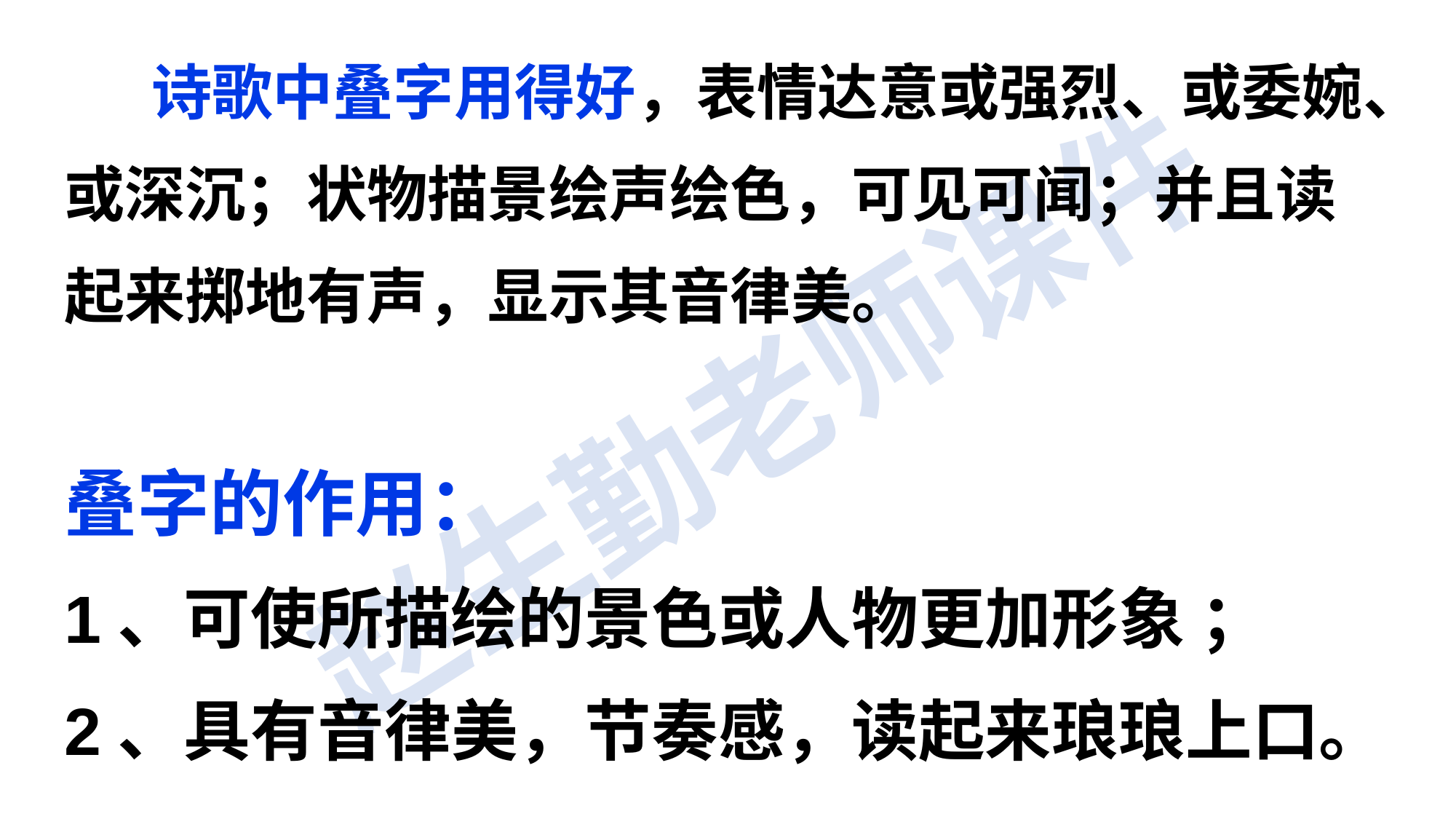

诗歌中叠字用得好，表情达意或强烈、或委婉、或深沉；状物描景绘声绘色，可见可闻；并且读起来掷地有声，显示其音律美。

叠字的作用：
1、可使所描绘的景色或人物更加形象 ；
2、具有音律美，节奏感，读起来琅琅上口。